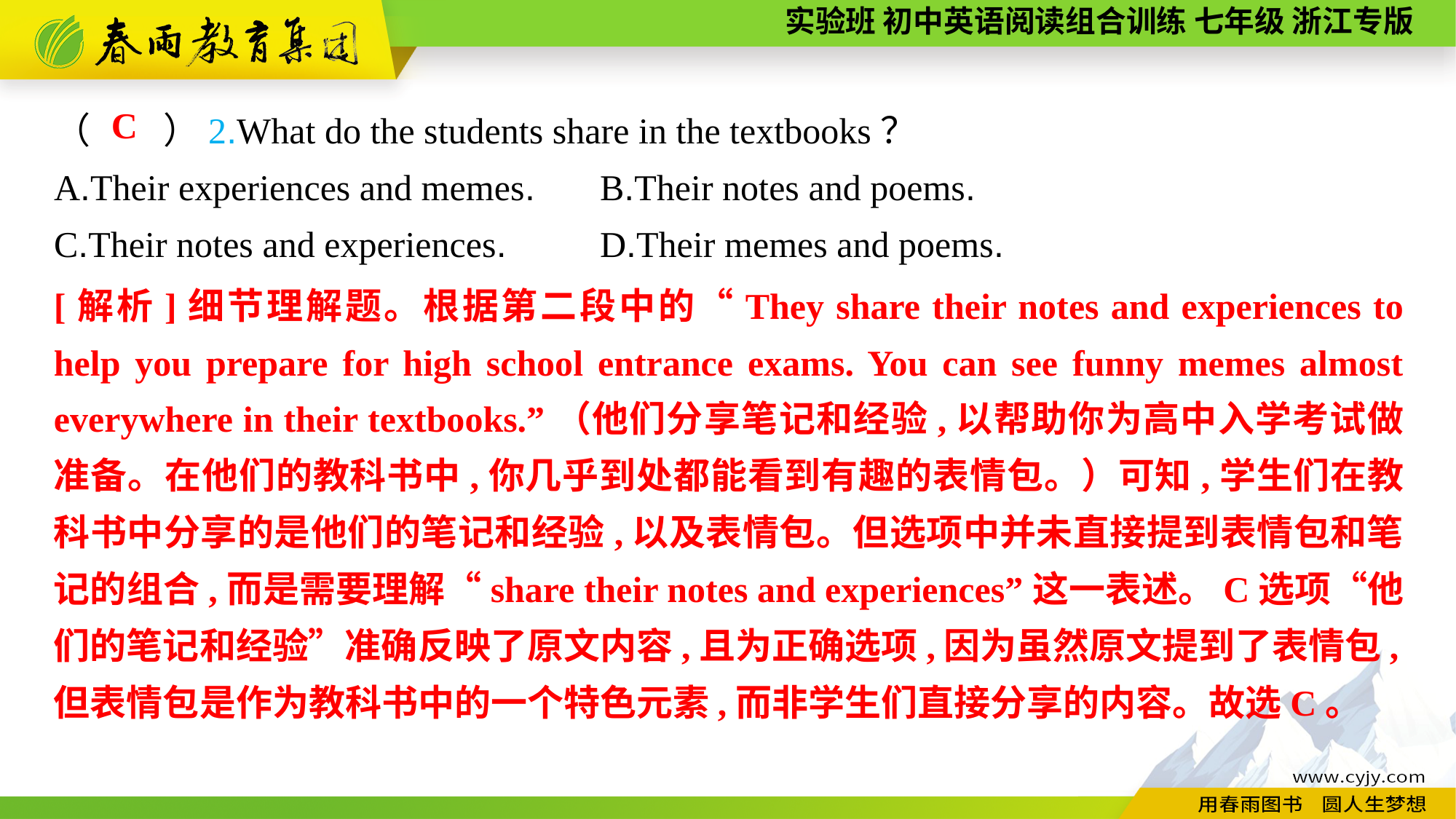

（　　）2.What do the students share in the textbooks？
A.Their experiences and memes.	B.Their notes and poems.
C.Their notes and experiences.	D.Their memes and poems.
C
[解析]细节理解题。根据第二段中的“They share their notes and experiences to help you prepare for high school entrance exams. You can see funny memes almost everywhere in their textbooks.”（他们分享笔记和经验,以帮助你为高中入学考试做准备。在他们的教科书中,你几乎到处都能看到有趣的表情包。）可知,学生们在教科书中分享的是他们的笔记和经验,以及表情包。但选项中并未直接提到表情包和笔记的组合,而是需要理解“share their notes and experiences”这一表述。C选项“他们的笔记和经验”准确反映了原文内容,且为正确选项,因为虽然原文提到了表情包,但表情包是作为教科书中的一个特色元素,而非学生们直接分享的内容。故选C。